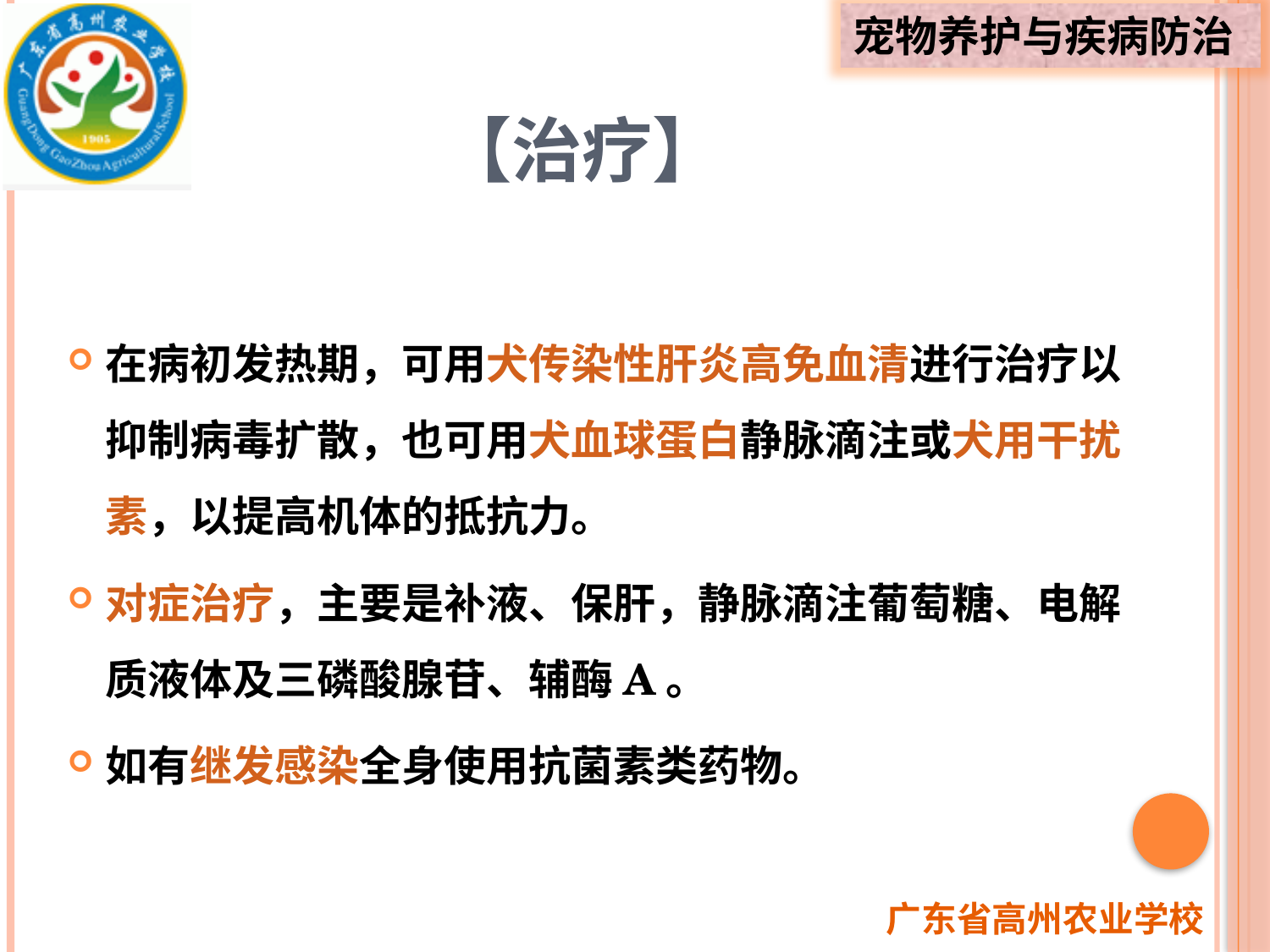

# 【治疗】

在病初发热期，可用犬传染性肝炎高免血清进行治疗以抑制病毒扩散，也可用犬血球蛋白静脉滴注或犬用干扰素，以提高机体的抵抗力。
对症治疗，主要是补液、保肝，静脉滴注葡萄糖、电解质液体及三磷酸腺苷、辅酶A。
如有继发感染全身使用抗菌素类药物。